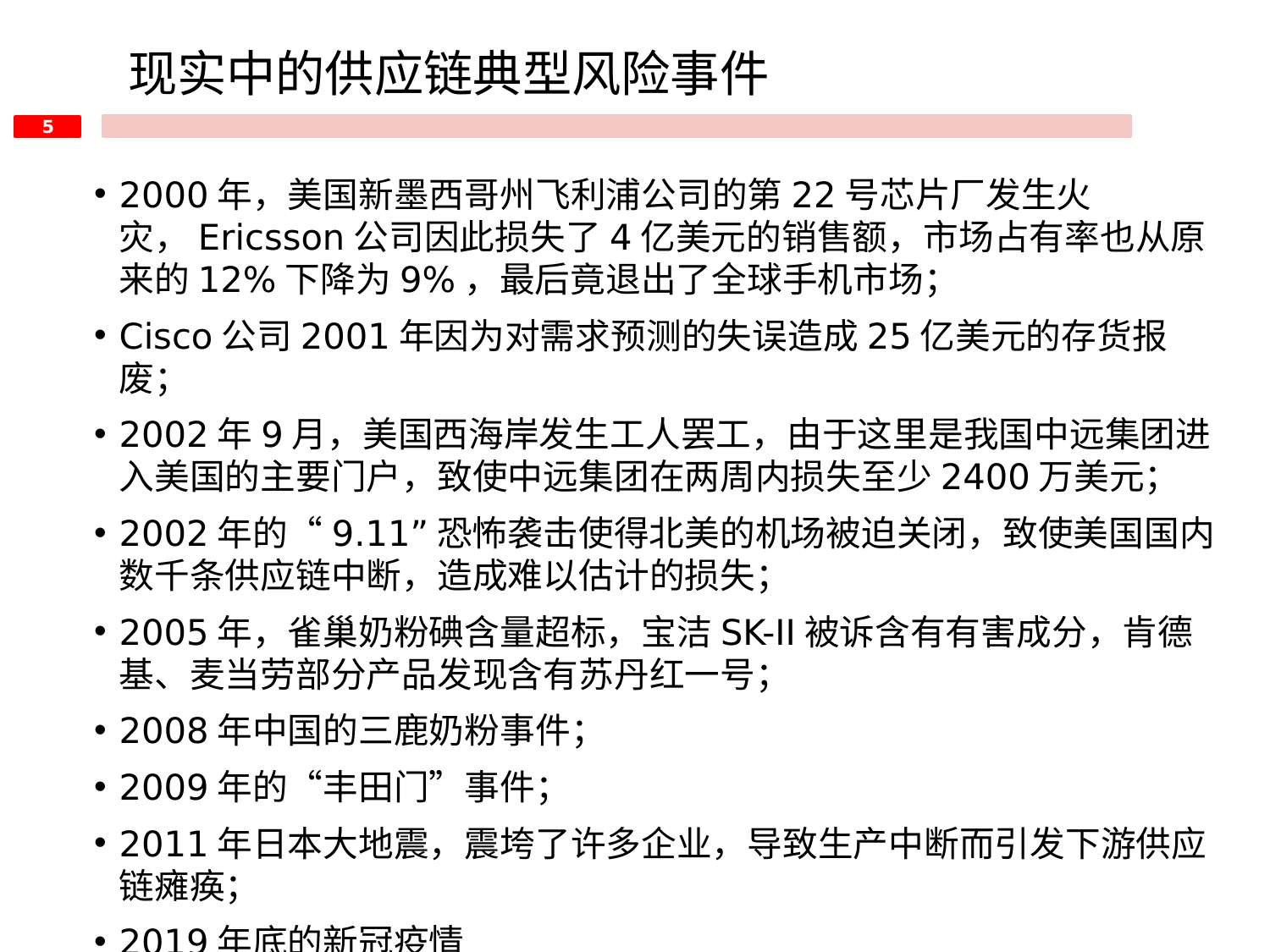

现实中的供应链典型风险事件
5
2000年，美国新墨西哥州飞利浦公司的第22号芯片厂发生火灾，Ericsson公司因此损失了4亿美元的销售额，市场占有率也从原来的12%下降为9%，最后竟退出了全球手机市场；
Cisco公司2001年因为对需求预测的失误造成25亿美元的存货报废；
2002年9月，美国西海岸发生工人罢工，由于这里是我国中远集团进入美国的主要门户，致使中远集团在两周内损失至少2400万美元；
2002年的“9.11”恐怖袭击使得北美的机场被迫关闭，致使美国国内数千条供应链中断，造成难以估计的损失；
2005年，雀巢奶粉碘含量超标，宝洁SK-II被诉含有有害成分，肯德基、麦当劳部分产品发现含有苏丹红一号；
2008年中国的三鹿奶粉事件；
2009年的“丰田门”事件；
2011年日本大地震，震垮了许多企业，导致生产中断而引发下游供应链瘫痪；
2019年底的新冠疫情